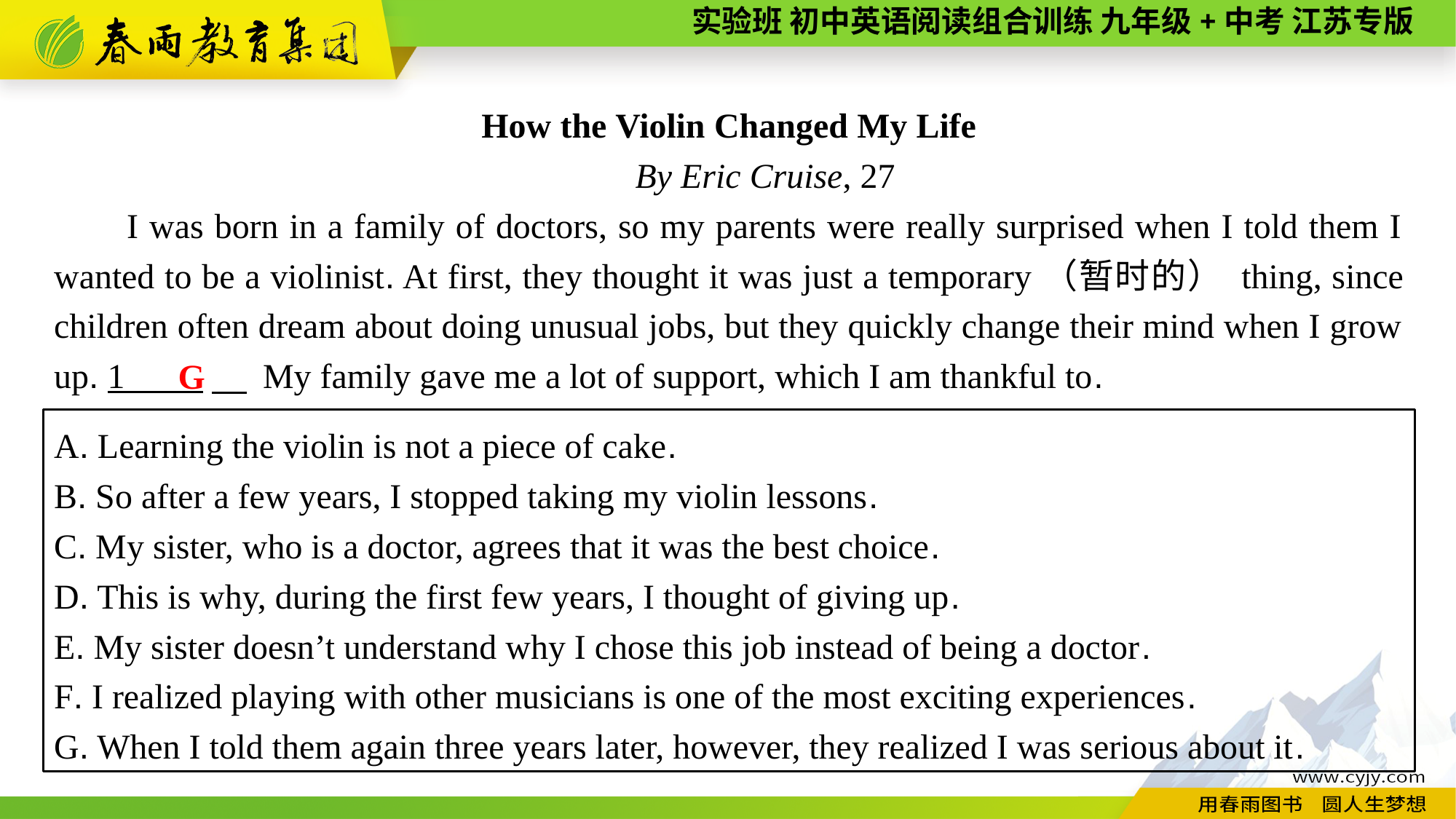

How the Violin Changed My Life
By Eric Cruise, 27
I was born in a family of doctors, so my parents were really surprised when I told them I wanted to be a violinist. At first, they thought it was just a temporary（暂时的） thing, since children often dream about doing unusual jobs, but they quickly change their mind when I grow up. 1         　 My family gave me a lot of support, which I am thankful to.
G
A. Learning the violin is not a piece of cake.
B. So after a few years, I stopped taking my violin lessons.
C. My sister, who is a doctor, agrees that it was the best choice.
D. This is why, during the first few years, I thought of giving up.
E. My sister doesn’t understand why I chose this job instead of being a doctor.
F. I realized playing with other musicians is one of the most exciting experiences.
G. When I told them again three years later, however, they realized I was serious about it.